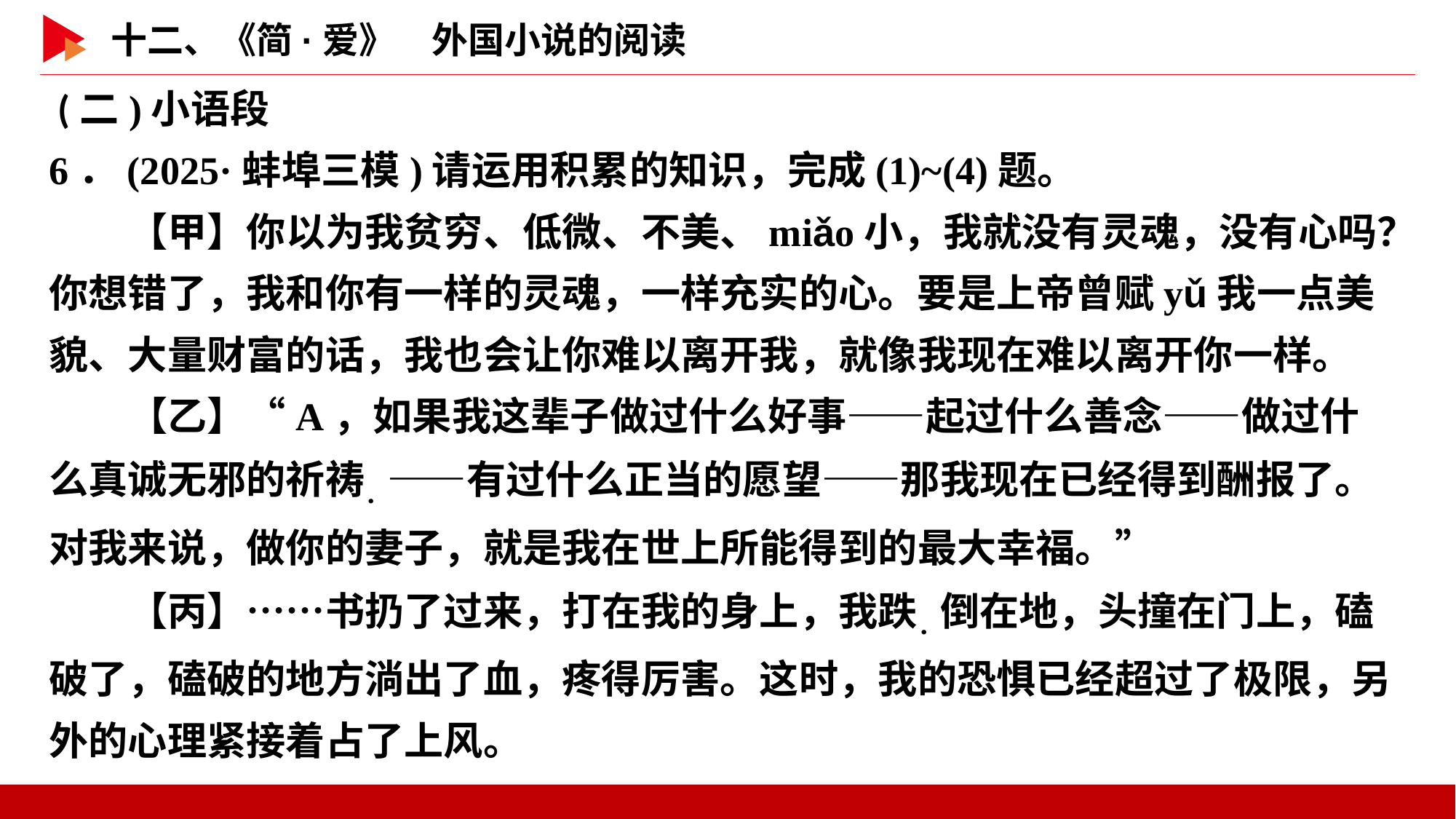

(二)小语段
6．(2025·蚌埠三模)请运用积累的知识，完成(1)~(4)题。
　　【甲】你以为我贫穷、低微、不美、miǎo小，我就没有灵魂，没有心吗？你想错了，我和你有一样的灵魂，一样充实的心。要是上帝曾赋yǔ我一点美貌、大量财富的话，我也会让你难以离开我，就像我现在难以离开你一样。
　　【乙】“A，如果我这辈子做过什么好事——起过什么善念——做过什么真诚无邪的祈祷．——有过什么正当的愿望——那我现在已经得到酬报了。对我来说，做你的妻子，就是我在世上所能得到的最大幸福。”
　　【丙】……书扔了过来，打在我的身上，我跌．倒在地，头撞在门上，磕破了，磕破的地方淌出了血，疼得厉害。这时，我的恐惧已经超过了极限，另外的心理紧接着占了上风。